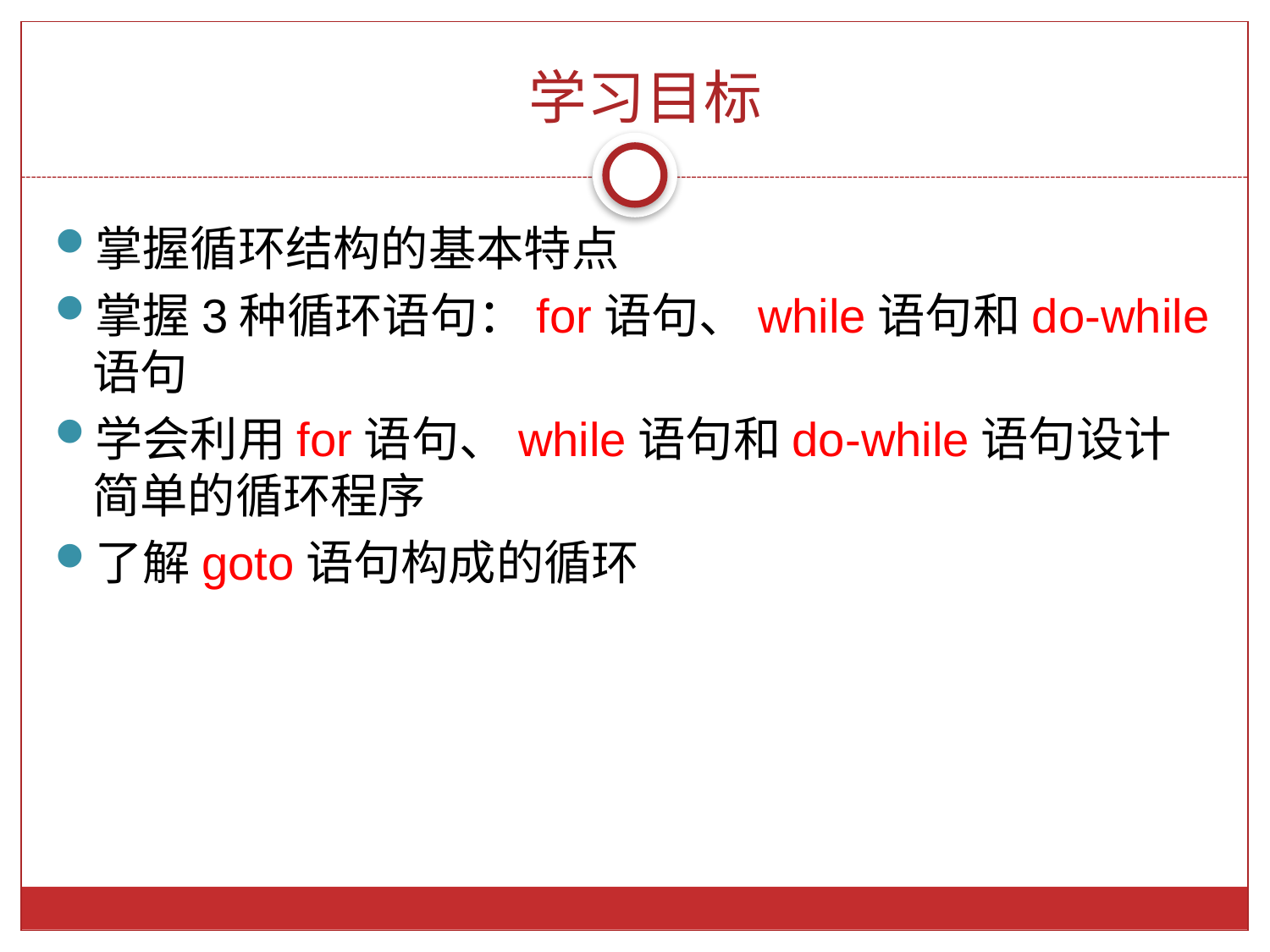

学习目标
掌握循环结构的基本特点
掌握3种循环语句：for语句、while语句和do-while语句
学会利用for语句、while语句和do-while语句设计简单的循环程序
了解goto语句构成的循环